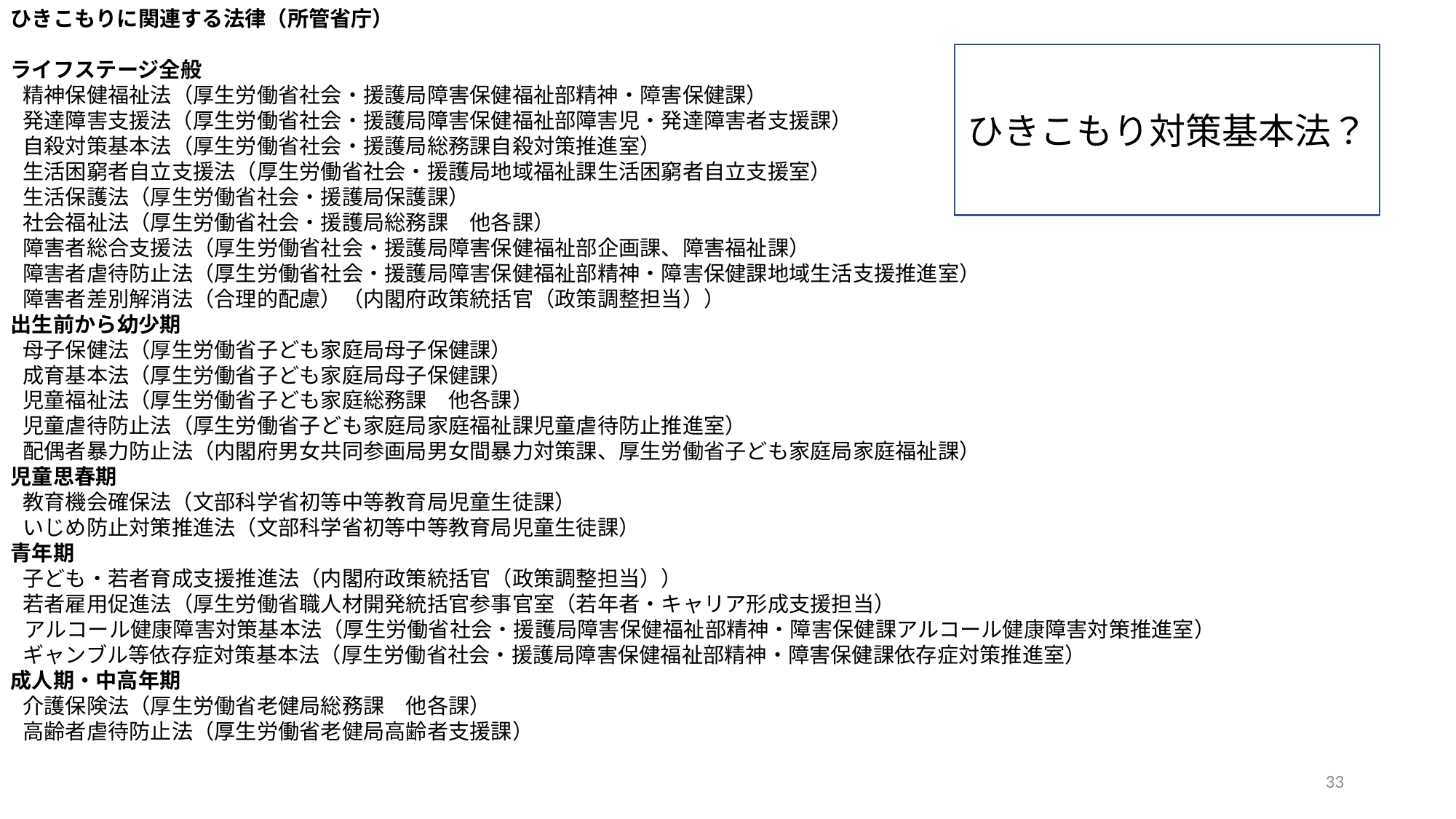

ひきこもりに関連する法律（所管省庁）

ライフステージ全般
精神保健福祉法（厚生労働省社会・援護局障害保健福祉部精神・障害保健課）
発達障害支援法（厚生労働省社会・援護局障害保健福祉部障害児・発達障害者支援課）
自殺対策基本法（厚生労働省社会・援護局総務課自殺対策推進室）
生活困窮者自立支援法（厚生労働省社会・援護局地域福祉課生活困窮者自立支援室）
生活保護法（厚生労働省社会・援護局保護課）
社会福祉法（厚生労働省社会・援護局総務課　他各課）
障害者総合支援法（厚生労働省社会・援護局障害保健福祉部企画課、障害福祉課）
障害者虐待防止法（厚生労働省社会・援護局障害保健福祉部精神・障害保健課地域生活支援推進室）
障害者差別解消法（合理的配慮）（内閣府政策統括官（政策調整担当））
出生前から幼少期
母子保健法（厚生労働省子ども家庭局母子保健課）
成育基本法（厚生労働省子ども家庭局母子保健課）
児童福祉法（厚生労働省子ども家庭総務課　他各課）
児童虐待防止法（厚生労働省子ども家庭局家庭福祉課児童虐待防止推進室）
配偶者暴力防止法（内閣府男女共同参画局男女間暴力対策課、厚生労働省子ども家庭局家庭福祉課）
児童思春期
教育機会確保法（文部科学省初等中等教育局児童生徒課）
いじめ防止対策推進法（文部科学省初等中等教育局児童生徒課）
青年期
子ども・若者育成支援推進法（内閣府政策統括官（政策調整担当））
若者雇用促進法（厚生労働省職人材開発統括官参事官室（若年者・キャリア形成支援担当）
アルコール健康障害対策基本法（厚生労働省社会・援護局障害保健福祉部精神・障害保健課アルコール健康障害対策推進室）
ギャンブル等依存症対策基本法（厚生労働省社会・援護局障害保健福祉部精神・障害保健課依存症対策推進室）
成人期・中高年期
介護保険法（厚生労働省老健局総務課　他各課）
高齢者虐待防止法（厚生労働省老健局高齢者支援課）
ひきこもり対策基本法？
33